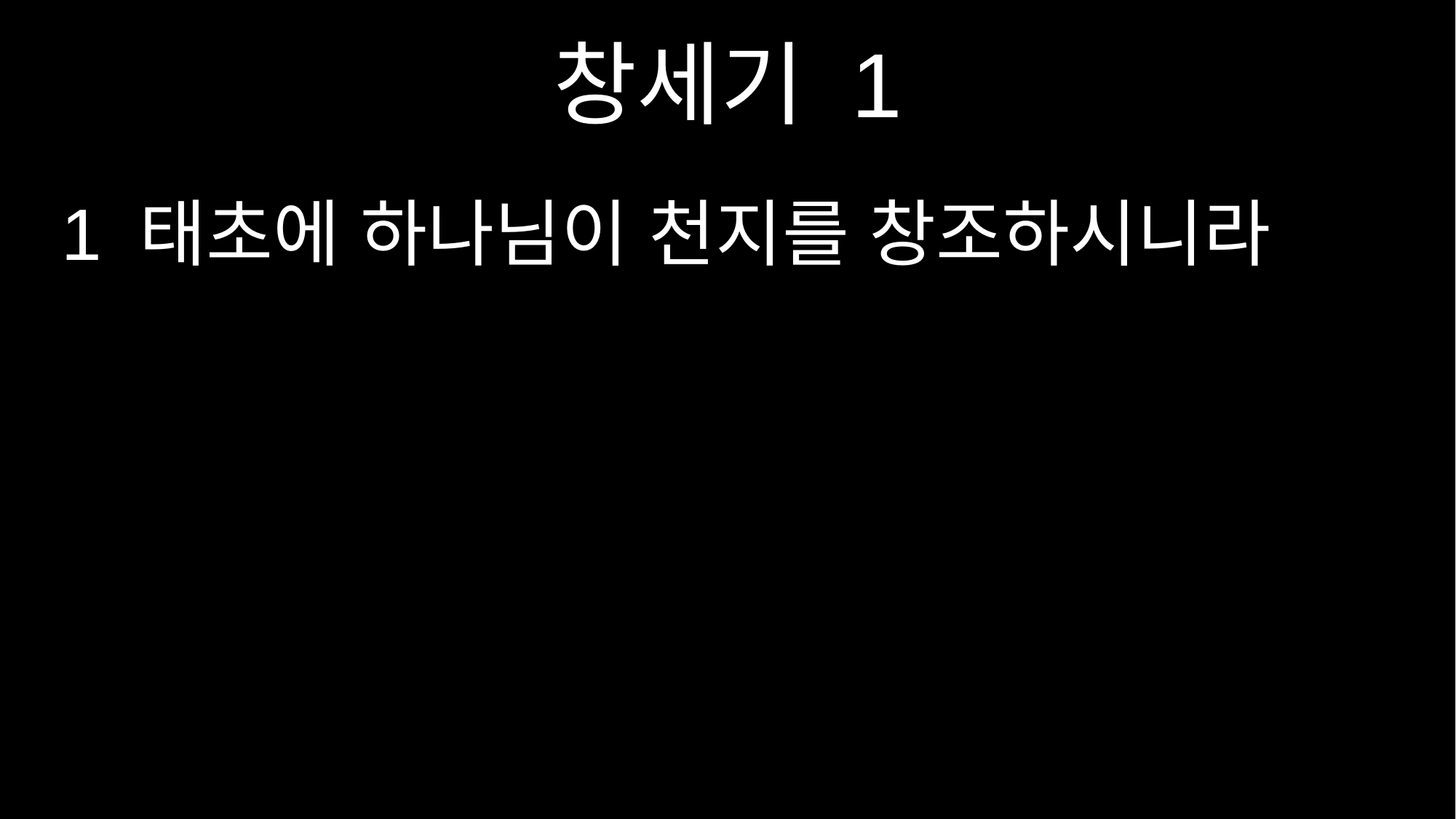

창세기 1
1 태초에 하나님이 천지를 창조하시니라